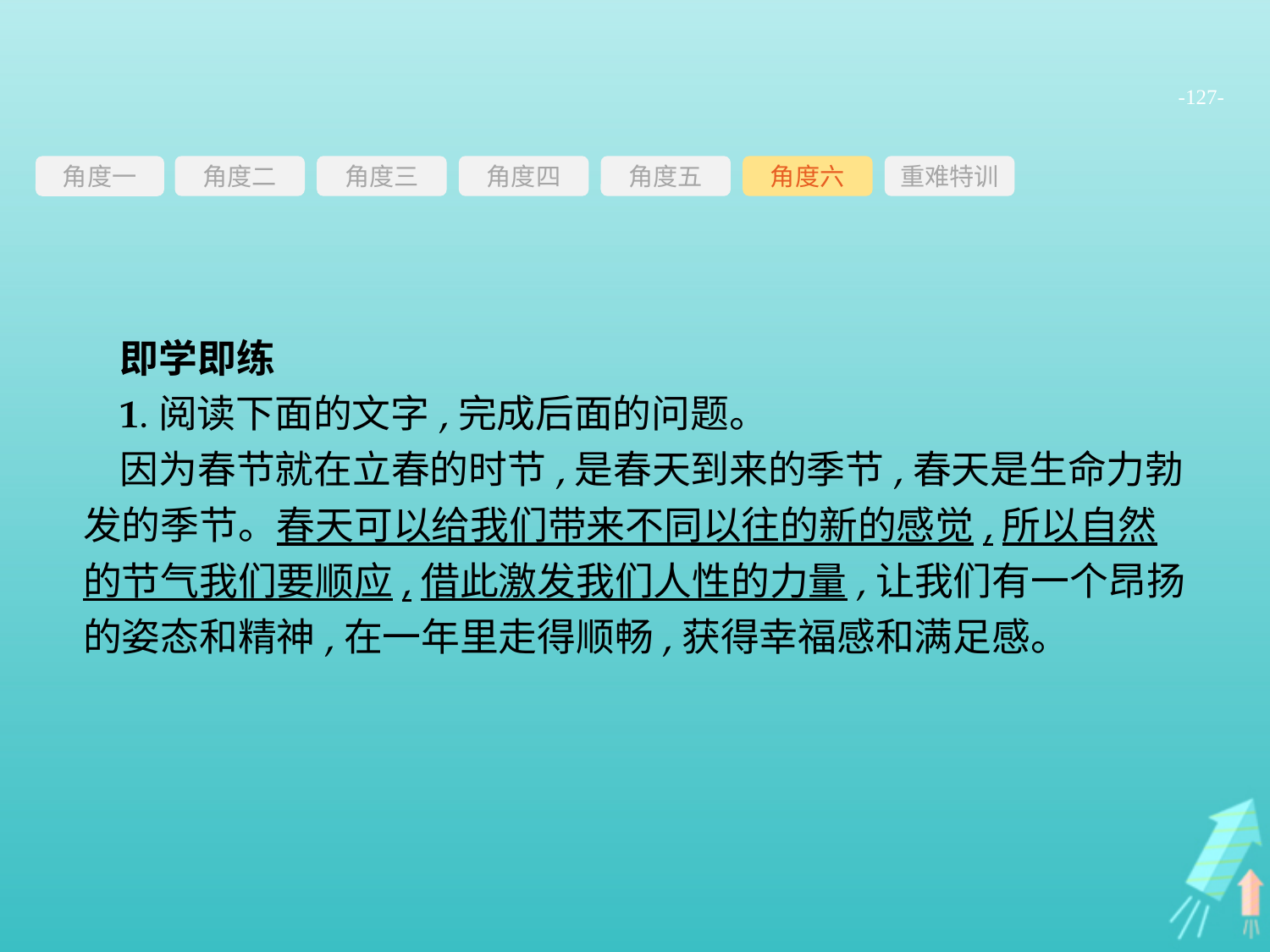

-127-
角度三
角度四
角度五
角度六
重难特训
角度二
角度一
即学即练
1.阅读下面的文字,完成后面的问题。
因为春节就在立春的时节,是春天到来的季节,春天是生命力勃发的季节。春天可以给我们带来不同以往的新的感觉,所以自然的节气我们要顺应,借此激发我们人性的力量,让我们有一个昂扬的姿态和精神,在一年里走得顺畅,获得幸福感和满足感。